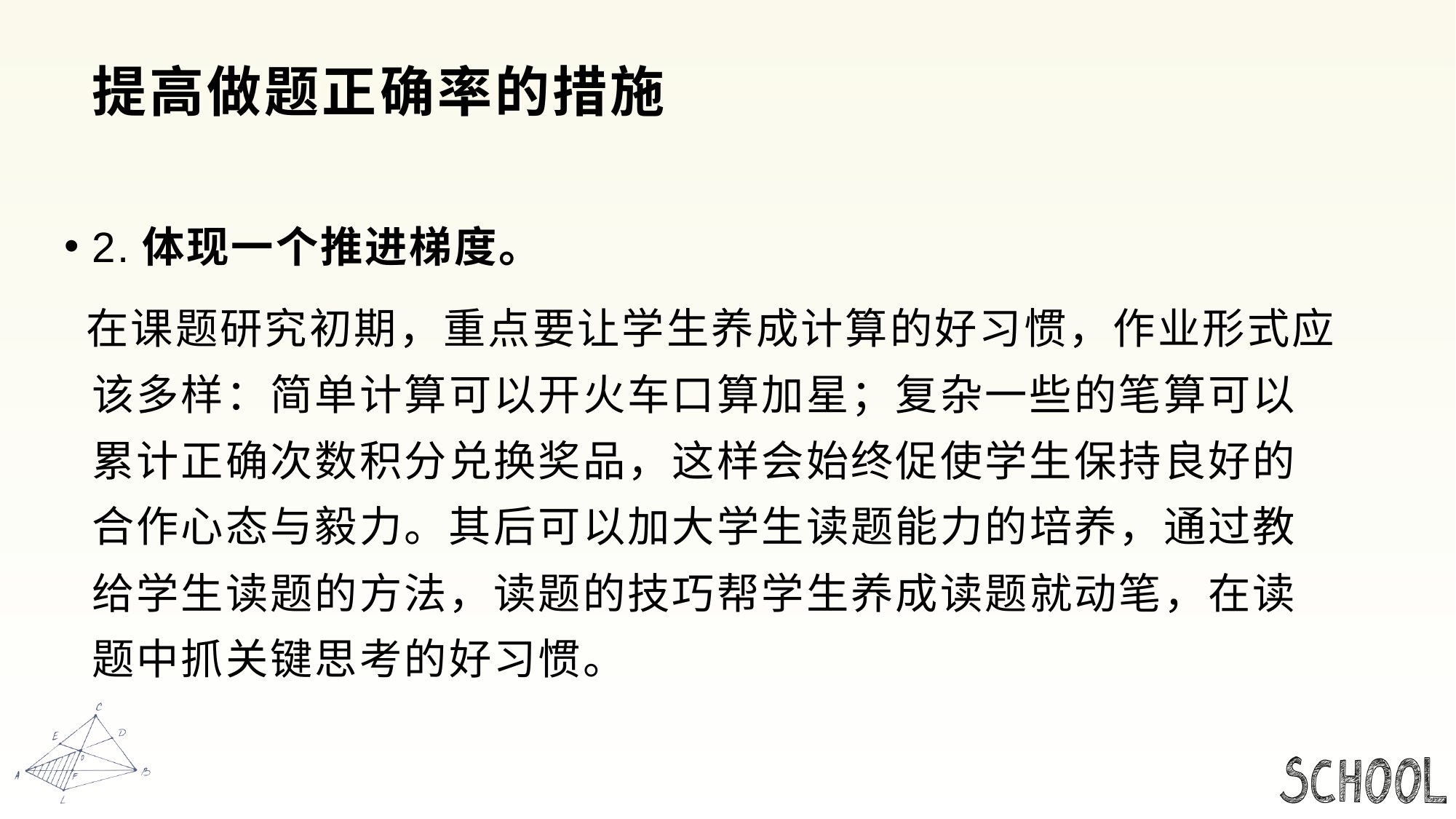

# 提高做题正确率的措施

2.体现一个推进梯度。
 在课题研究初期，重点要让学生养成计算的好习惯，作业形式应该多样：简单计算可以开火车口算加星；复杂一些的笔算可以累计正确次数积分兑换奖品，这样会始终促使学生保持良好的合作心态与毅力。其后可以加大学生读题能力的培养，通过教给学生读题的方法，读题的技巧帮学生养成读题就动笔，在读题中抓关键思考的好习惯。